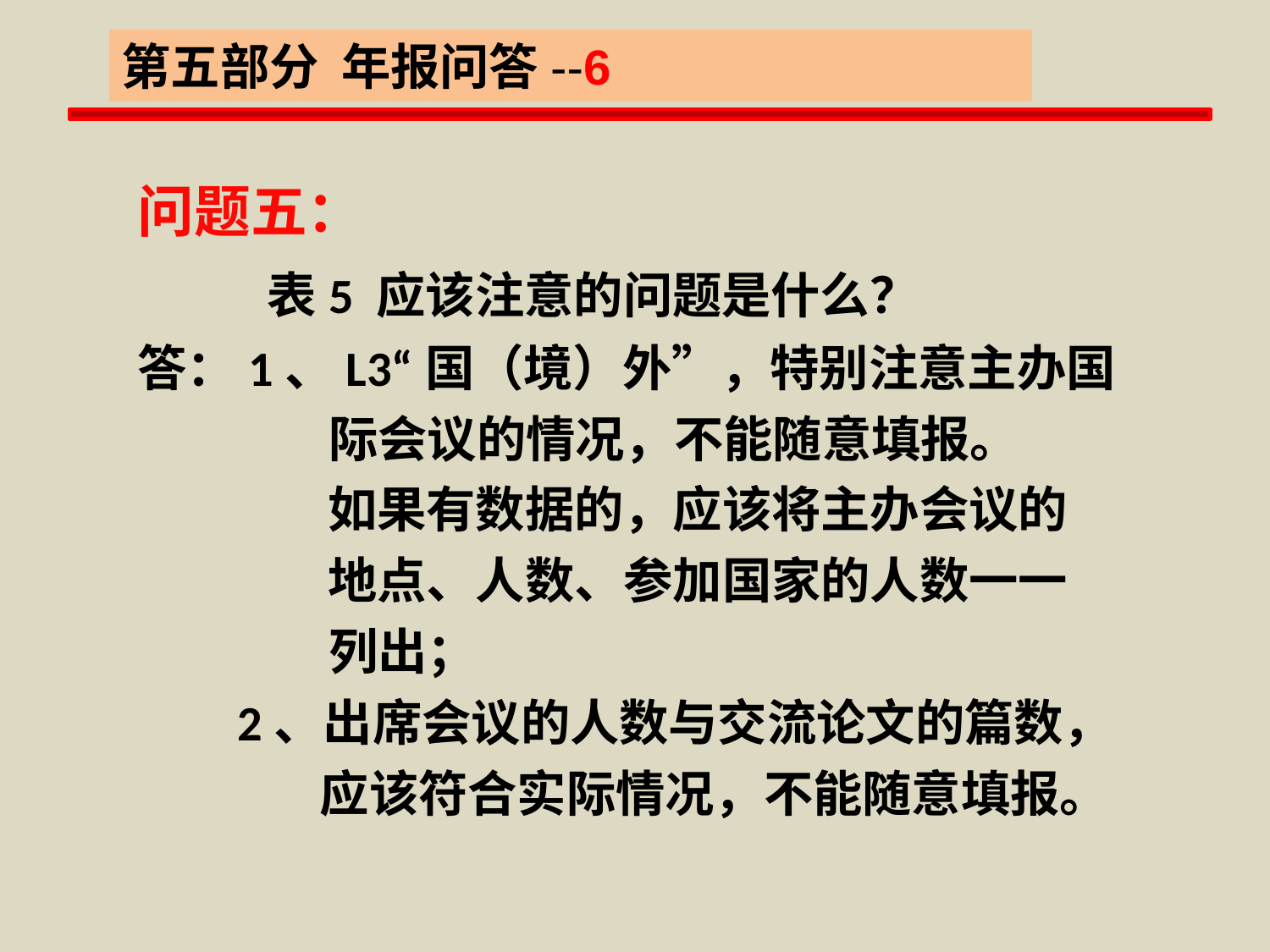

第五部分  年报问答--6
全国普通高等学校科技统计年报培训教材

问题五：
         表5 应该注意的问题是什么？
答：1、L3“国（境）外”，特别注意主办国
                际会议的情况，不能随意填报。
           如果有数据的，应该将主办会议的
           地点、人数、参加国家的人数一一
                列出；
        2、出席会议的人数与交流论文的篇数，
              应该符合实际情况，不能随意填报。